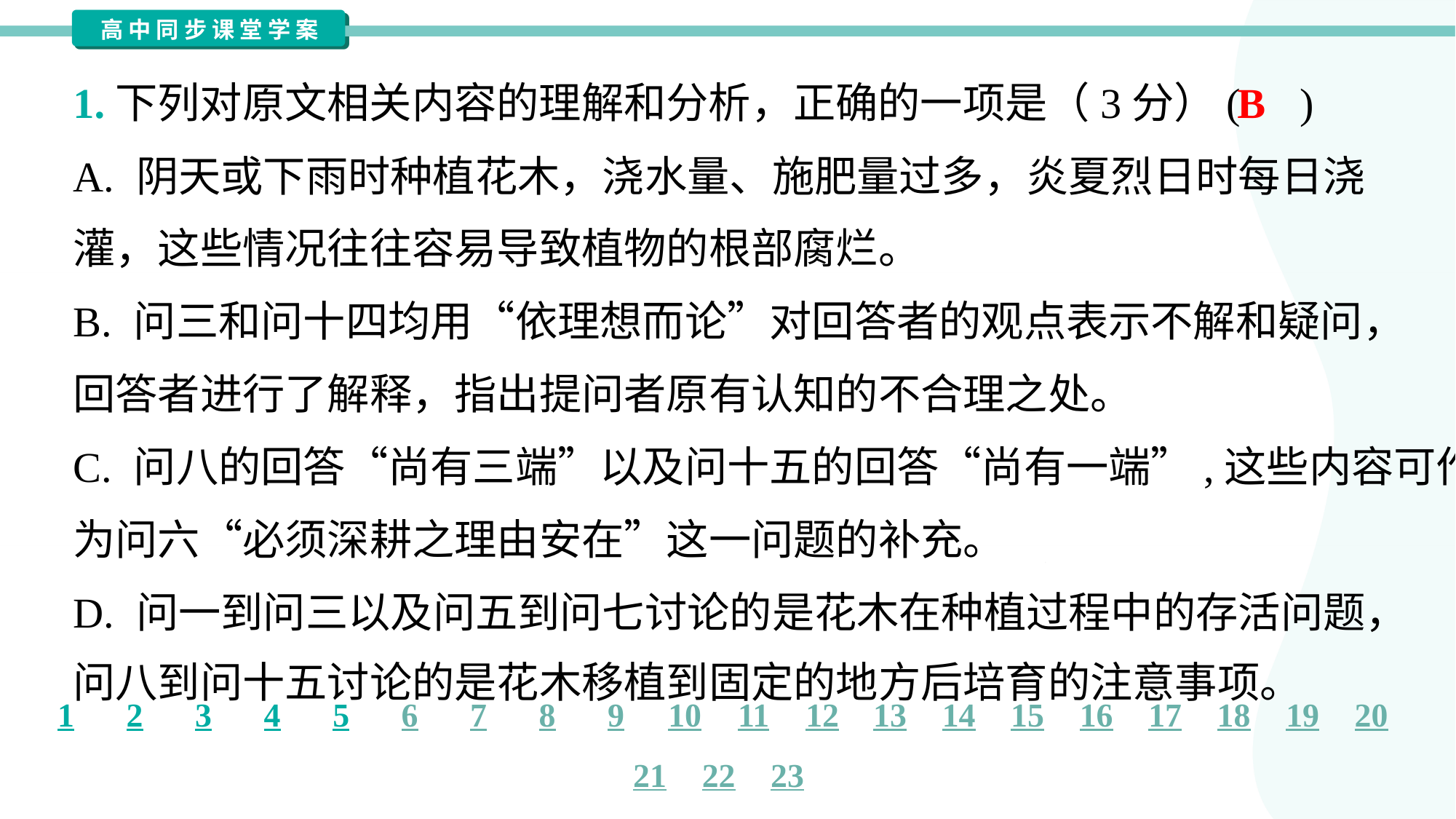

B
1.下列对原文相关内容的理解和分析，正确的一项是（3分）(     )
A. 阴天或下雨时种植花木，浇水量、施肥量过多，炎夏烈日时每日浇
灌，这些情况往往容易导致植物的根部腐烂。
B. 问三和问十四均用“依理想而论”对回答者的观点表示不解和疑问，
回答者进行了解释，指出提问者原有认知的不合理之处。
C. 问八的回答“尚有三端”以及问十五的回答“尚有一端”,这些内容可作
为问六“必须深耕之理由安在”这一问题的补充。
D. 问一到问三以及问五到问七讨论的是花木在种植过程中的存活问题，
问八到问十五讨论的是花木移植到固定的地方后培育的注意事项。